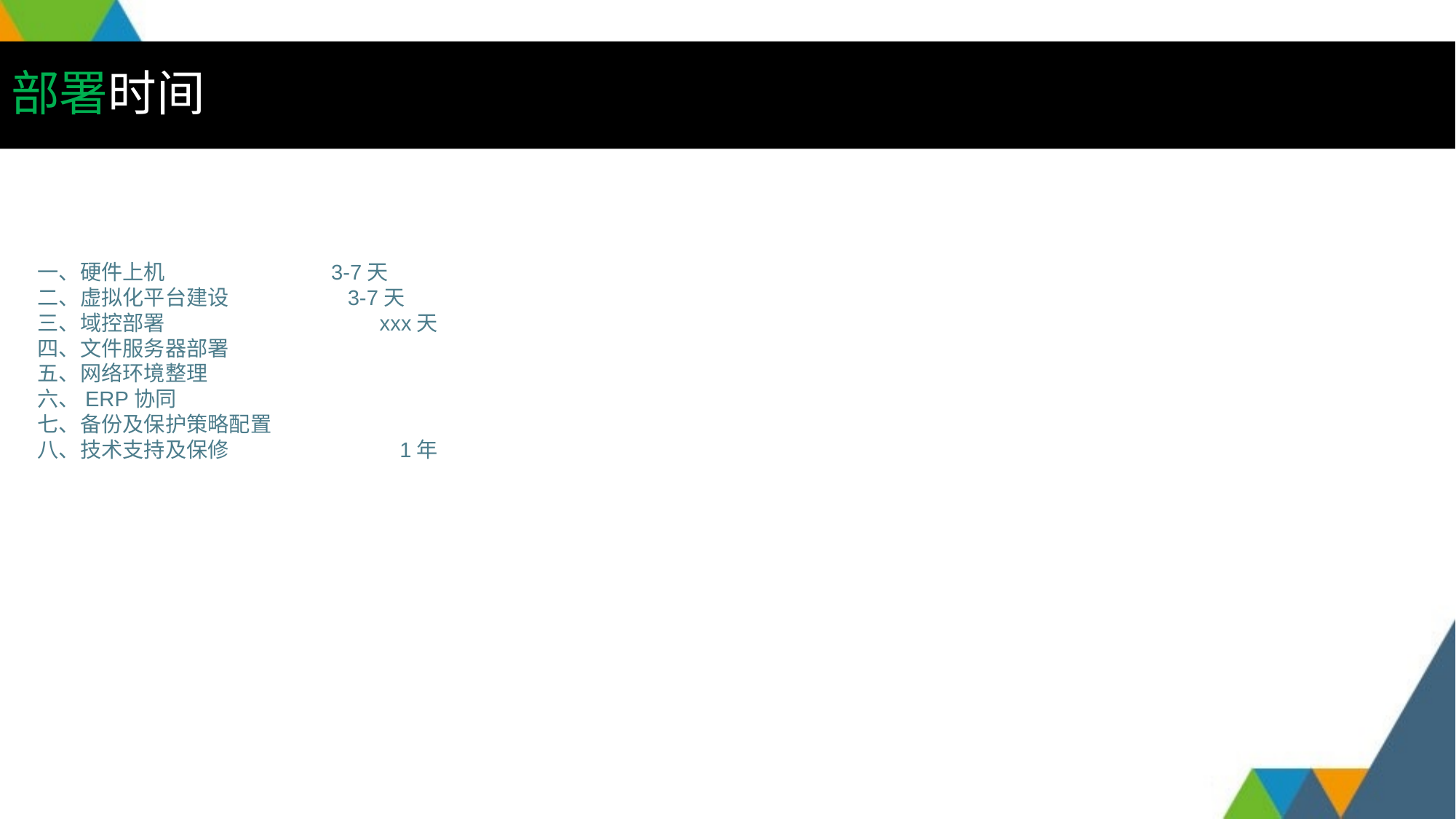

# 部署时间
一、硬件上机                                  3-7天
二、虚拟化平台建设                        3-7天
三、域控部署		  xxx天
四、文件服务器部署
五、网络环境整理
六、ERP协同
七、备份及保护策略配置
八、技术支持及保修                                   1年